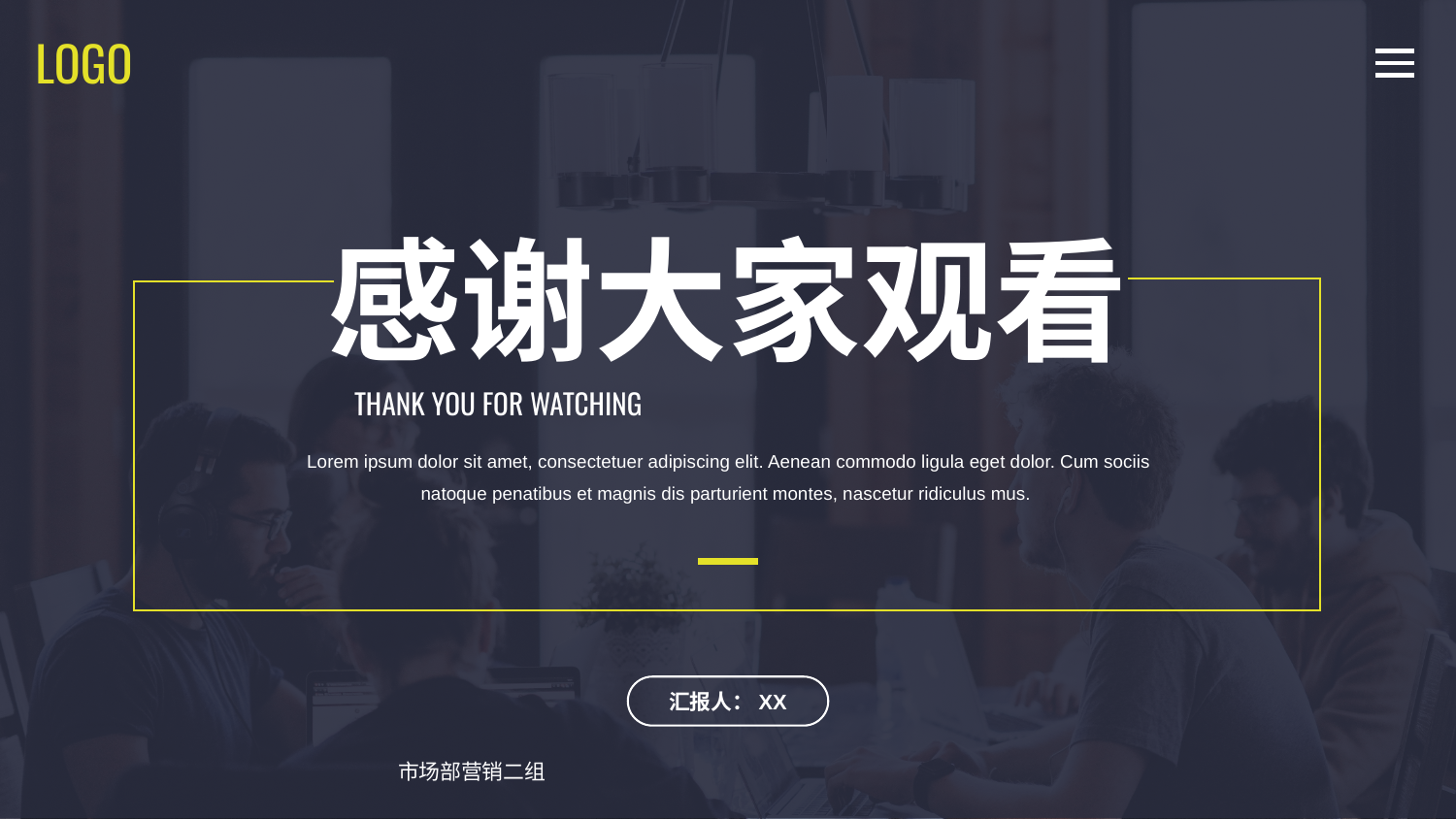

LOGO
感谢大家观看

THANK YOU FOR WATCHING
Lorem ipsum dolor sit amet, consectetuer adipiscing elit. Aenean commodo ligula eget dolor. Cum sociis natoque penatibus et magnis dis parturient montes, nascetur ridiculus mus.
汇报人：XX
市场部营销二组